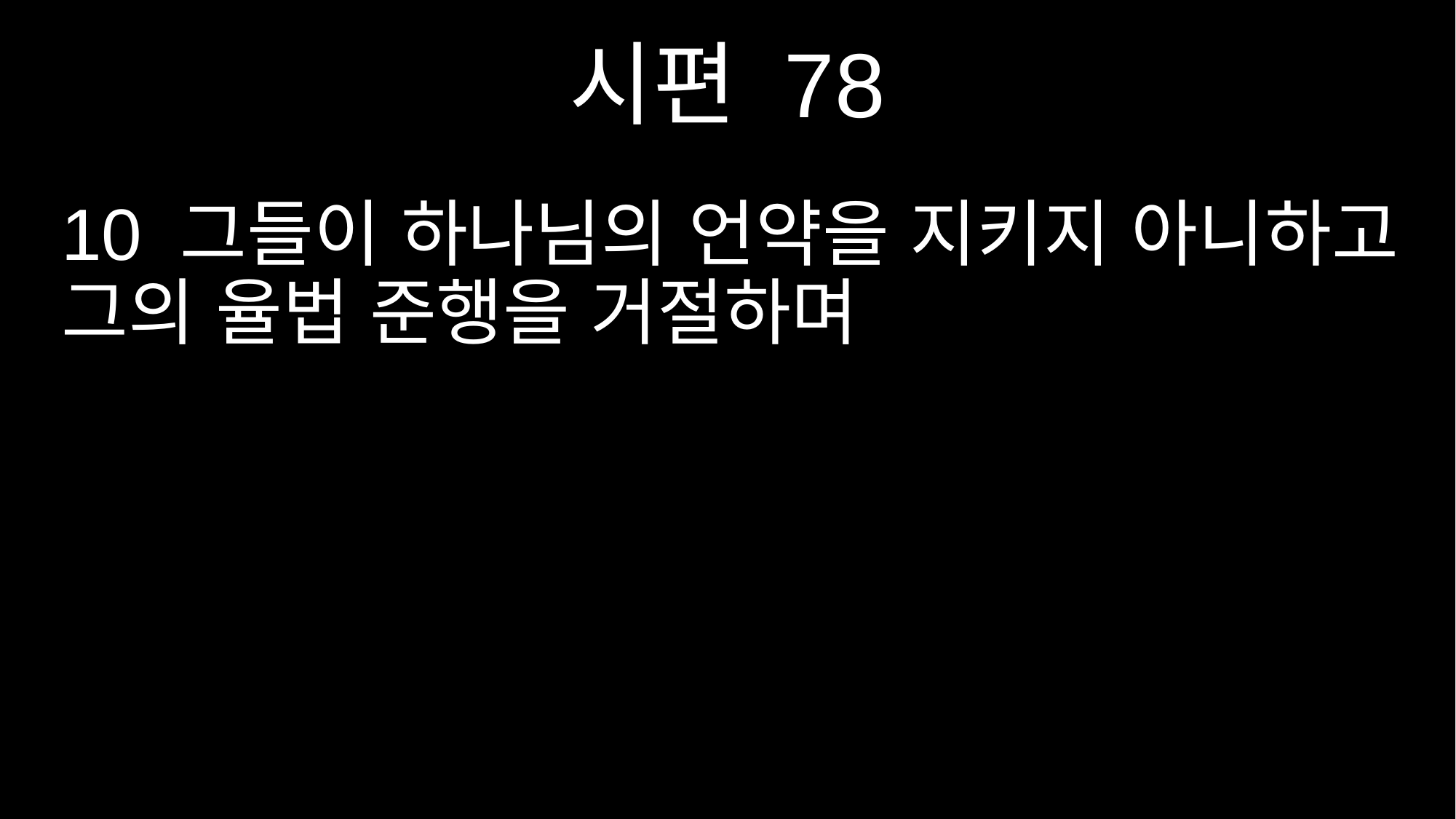

시편 78
10 그들이 하나님의 언약을 지키지 아니하고 그의 율법 준행을 거절하며